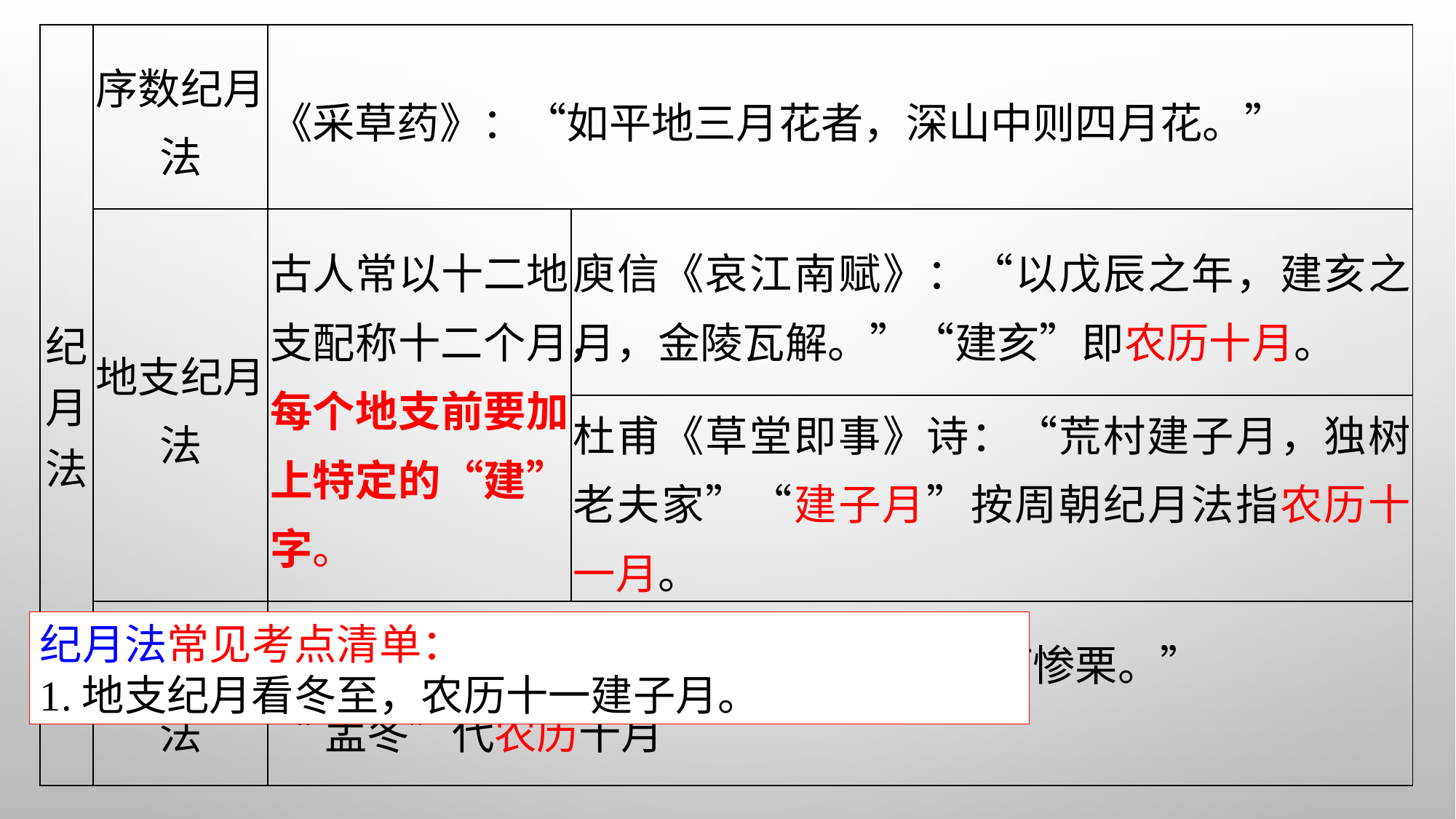

| 纪月法 | 序数纪月法 | 《采草药》：“如平地三月花者，深山中则四月花。” |  |
| --- | --- | --- | --- |
|  | 地支纪月法 | 古人常以十二地支配称十二个月，每个地支前要加上特定的“建”字。 | 庾信《哀江南赋》：“以戊辰之年，建亥之月，金陵瓦解。”“建亥”即农历十月。 |
|  |  |  | 杜甫《草堂即事》诗：“荒村建子月，独树老夫家”“建子月”按周朝纪月法指农历十一月。 |
|  | 时节纪月法 | 《古诗十九首》：“孟冬寒气至，北风何惨栗。” “孟冬”代农历十月 |  |
纪月法常见考点清单：
1.地支纪月看冬至，农历十一建子月。